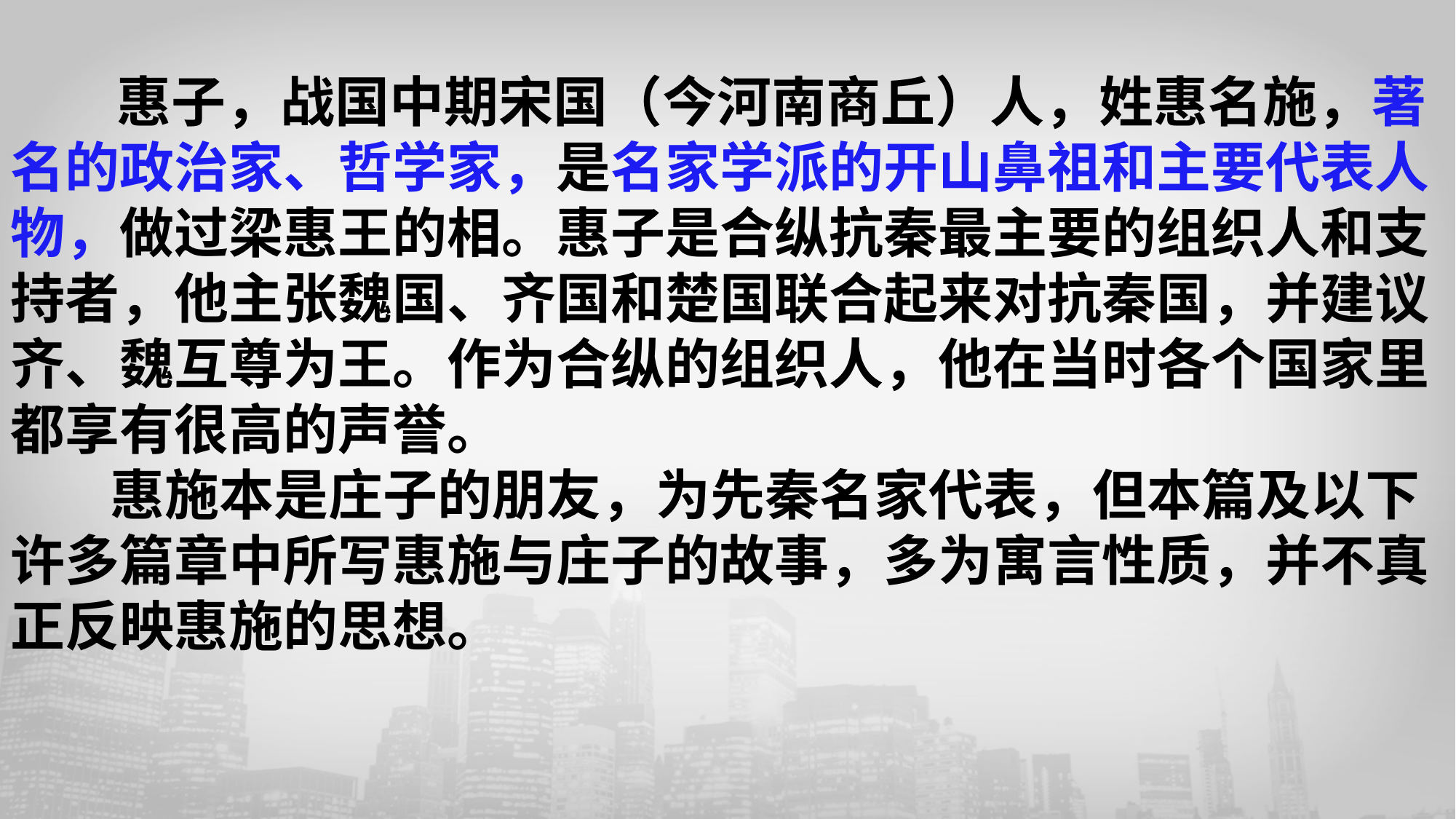

惠子，战国中期宋国（今河南商丘）人，姓惠名施，著名的政治家、哲学家，是名家学派的开山鼻祖和主要代表人物，做过梁惠王的相。惠子是合纵抗秦最主要的组织人和支持者，他主张魏国、齐国和楚国联合起来对抗秦国，并建议齐、魏互尊为王。作为合纵的组织人，他在当时各个国家里都享有很高的声誉。
       惠施本是庄子的朋友，为先秦名家代表，但本篇及以下许多篇章中所写惠施与庄子的故事，多为寓言性质，并不真正反映惠施的思想。